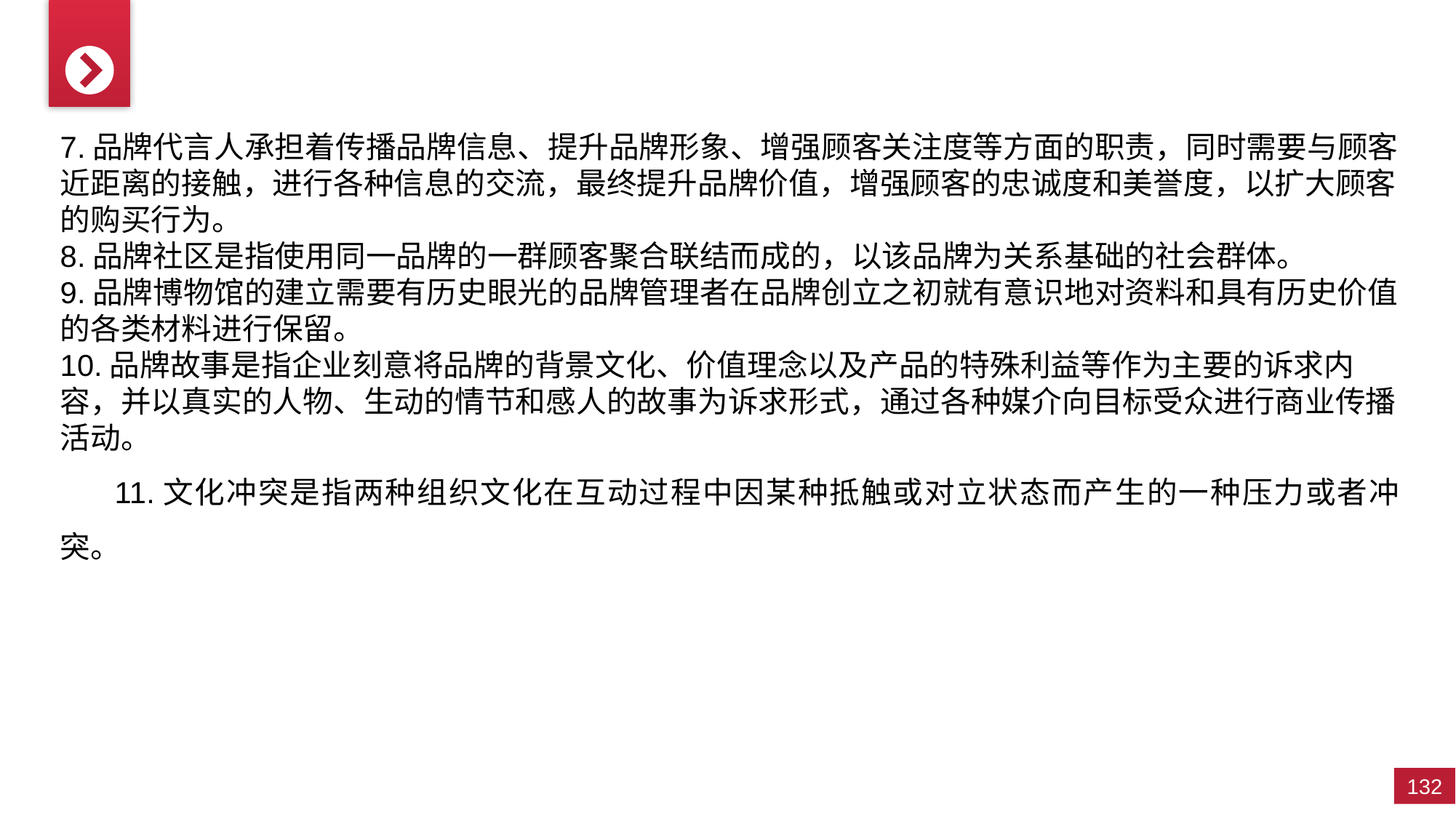

7.品牌代言人承担着传播品牌信息、提升品牌形象、增强顾客关注度等方面的职责，同时需要与顾客近距离的接触，进行各种信息的交流，最终提升品牌价值，增强顾客的忠诚度和美誉度，以扩大顾客的购买行为。8.品牌社区是指使用同一品牌的一群顾客聚合联结而成的，以该品牌为关系基础的社会群体。9.品牌博物馆的建立需要有历史眼光的品牌管理者在品牌创立之初就有意识地对资料和具有历史价值的各类材料进行保留。10.品牌故事是指企业刻意将品牌的背景文化、价值理念以及产品的特殊利益等作为主要的诉求内容，并以真实的人物、生动的情节和感人的故事为诉求形式，通过各种媒介向目标受众进行商业传播活动。11.文化冲突是指两种组织文化在互动过程中因某种抵触或对立状态而产生的一种压力或者冲突。